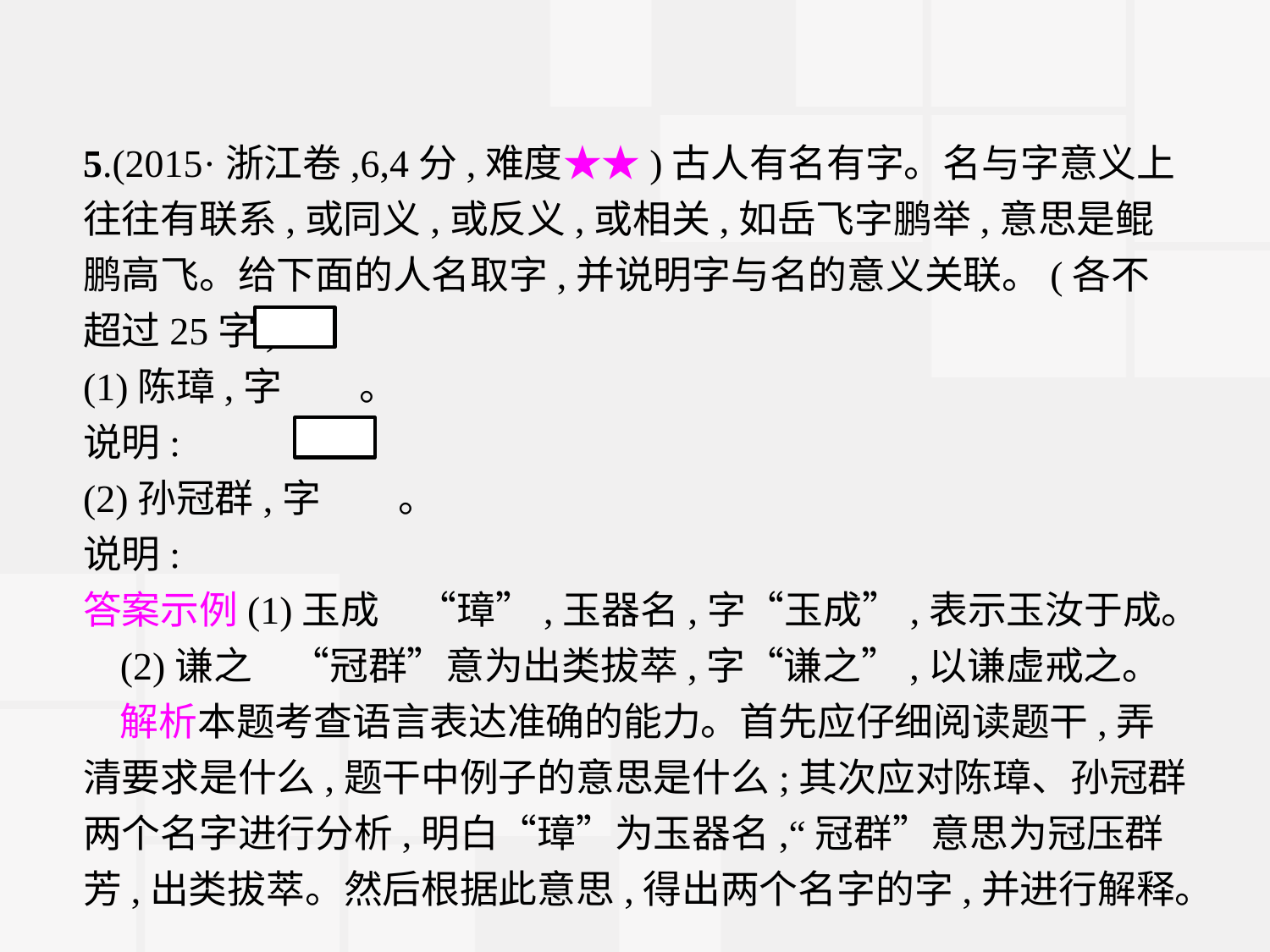

5.(2015·浙江卷,6,4分,难度★★)古人有名有字。名与字意义上往往有联系,或同义,或反义,或相关,如岳飞字鹏举,意思是鲲鹏高飞。给下面的人名取字,并说明字与名的意义关联。(各不超过25字)
(1)陈璋,字　　。
说明:
(2)孙冠群,字　　。
说明:
答案示例(1)玉成　“璋”,玉器名,字“玉成”,表示玉汝于成。
(2)谦之　“冠群”意为出类拔萃,字“谦之”,以谦虚戒之。
解析本题考查语言表达准确的能力。首先应仔细阅读题干,弄清要求是什么,题干中例子的意思是什么;其次应对陈璋、孙冠群两个名字进行分析,明白“璋”为玉器名,“冠群”意思为冠压群芳,出类拔萃。然后根据此意思,得出两个名字的字,并进行解释。